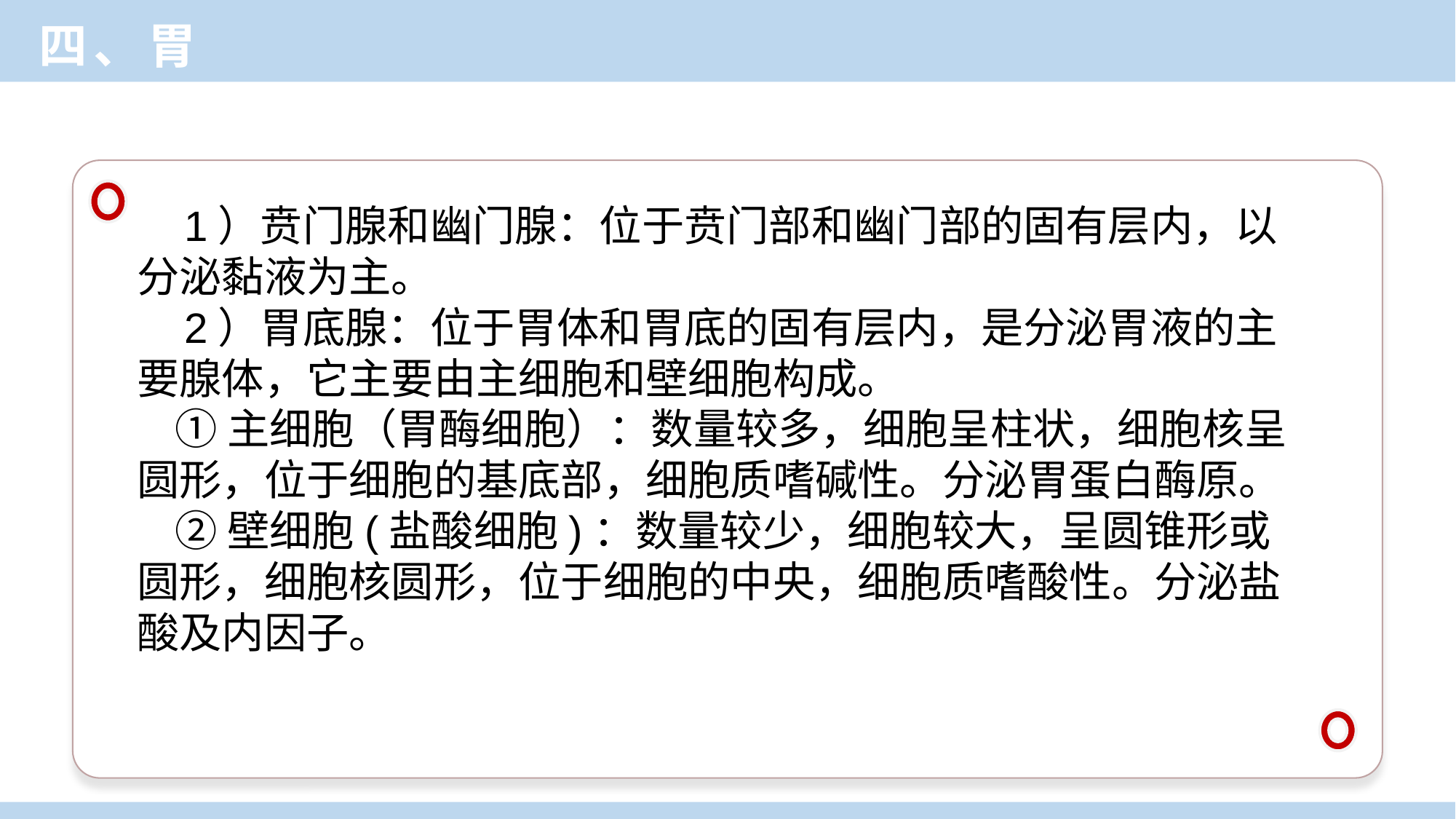

四、胃

    1）贲门腺和幽门腺：位于贲门部和幽门部的固有层内，以分泌黏液为主。
    2）胃底腺：位于胃体和胃底的固有层内，是分泌胃液的主要腺体，它主要由主细胞和壁细胞构成。
    ①主细胞（胃酶细胞）：数量较多，细胞呈柱状，细胞核呈圆形，位于细胞的基底部，细胞质嗜碱性。分泌胃蛋白酶原。
    ②壁细胞(盐酸细胞)：数量较少，细胞较大，呈圆锥形或圆形，细胞核圆形，位于细胞的中央，细胞质嗜酸性。分泌盐酸及内因子。